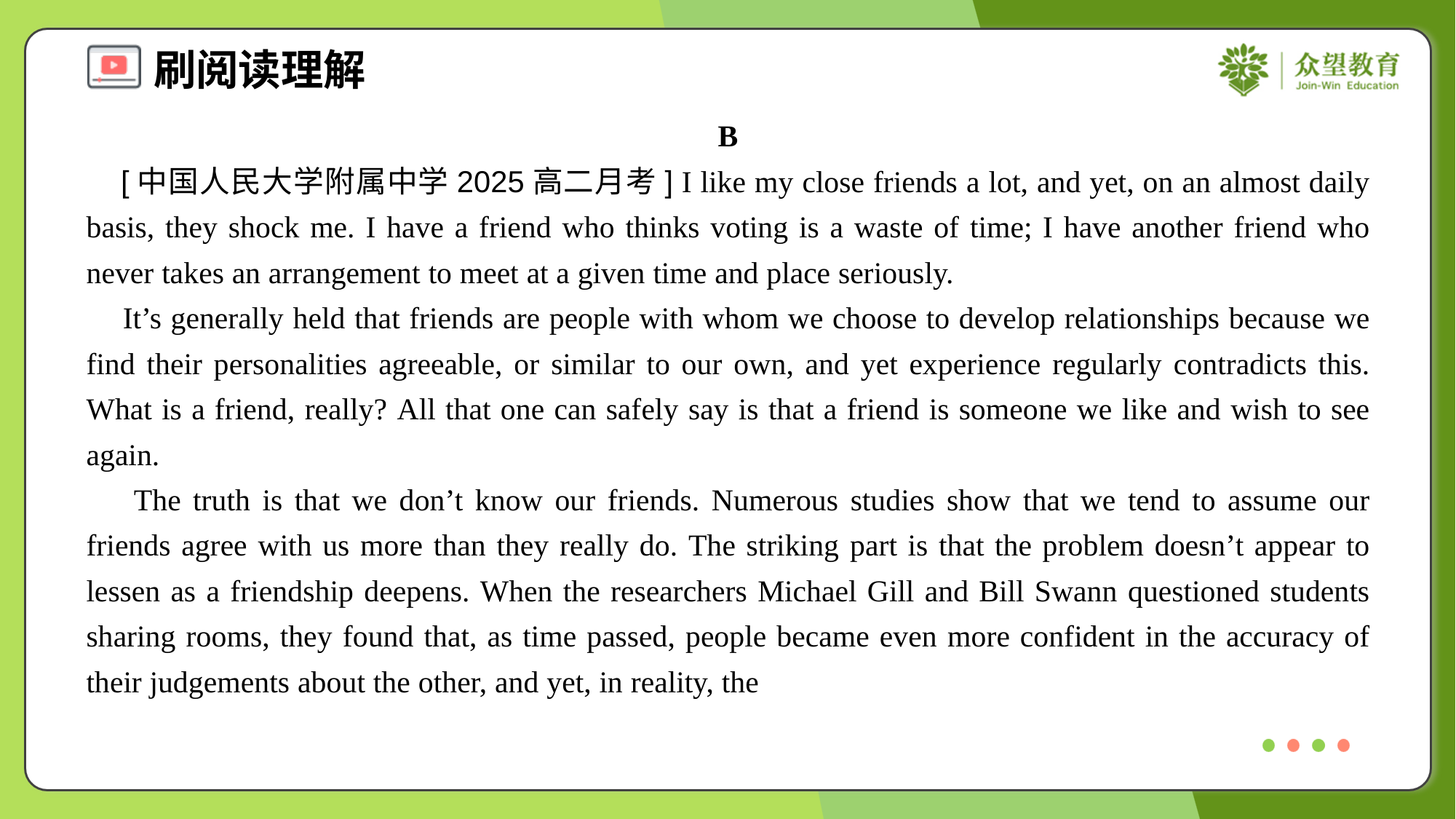

B
    [中国人民大学附属中学2025高二月考] I like my close friends a lot, and yet, on an almost daily basis, they shock me. I have a friend who thinks voting is a waste of time; I have another friend who never takes an arrangement to meet at a given time and place seriously.
    It’s generally held that friends are people with whom we choose to develop relationships because we find their personalities agreeable, or similar to our own, and yet experience regularly contradicts this. What is a friend, really? All that one can safely say is that a friend is someone we like and wish to see again.
    The truth is that we don’t know our friends. Numerous studies show that we tend to assume our friends agree with us more than they really do. The striking part is that the problem doesn’t appear to lessen as a friendship deepens. When the researchers Michael Gill and Bill Swann questioned students sharing rooms, they found that, as time passed, people became even more confident in the accuracy of their judgements about the other, and yet, in reality, the